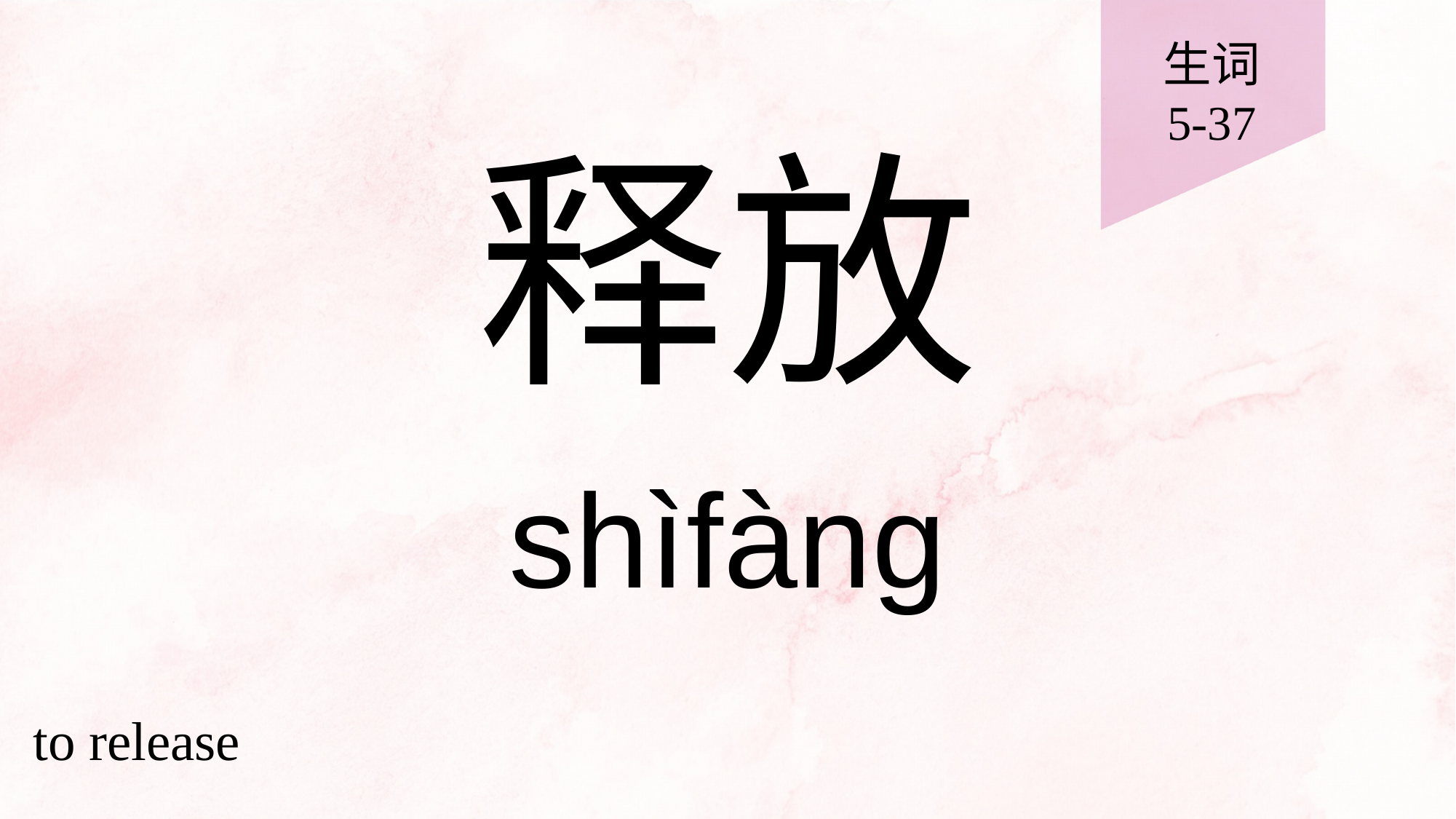

生词
5-37
# 释放
shìfàng
to release